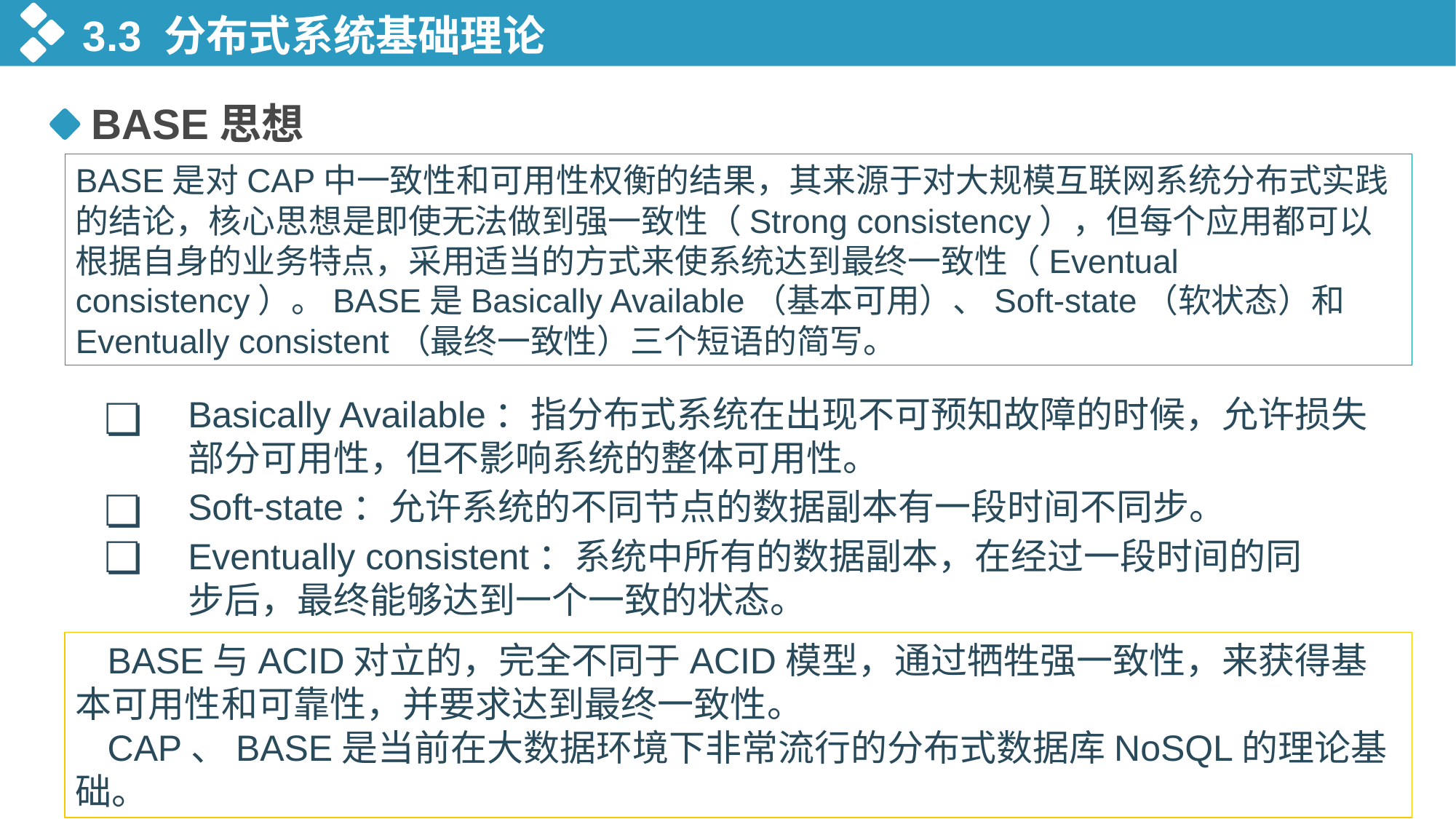

3.3 分布式系统基础理论
BASE思想

BASE是对CAP中一致性和可用性权衡的结果，其来源于对大规模互联网系统分布式实践的结论，核心思想是即使无法做到强一致性（Strong consistency），但每个应用都可以根据自身的业务特点，采用适当的方式来使系统达到最终一致性（Eventual consistency）。BASE是Basically Available（基本可用）、Soft-state（软状态）和Eventually consistent（最终一致性）三个短语的简写。
❏
Basically Available：指分布式系统在出现不可预知故障的时候，允许损失部分可用性，但不影响系统的整体可用性。
❏
Soft-state：允许系统的不同节点的数据副本有一段时间不同步。
❏
Eventually consistent：系统中所有的数据副本，在经过一段时间的同步后，最终能够达到一个一致的状态。
BASE与ACID对立的，完全不同于ACID模型，通过牺牲强一致性，来获得基本可用性和可靠性，并要求达到最终一致性。
CAP、BASE是当前在大数据环境下非常流行的分布式数据库NoSQL的理论基础。